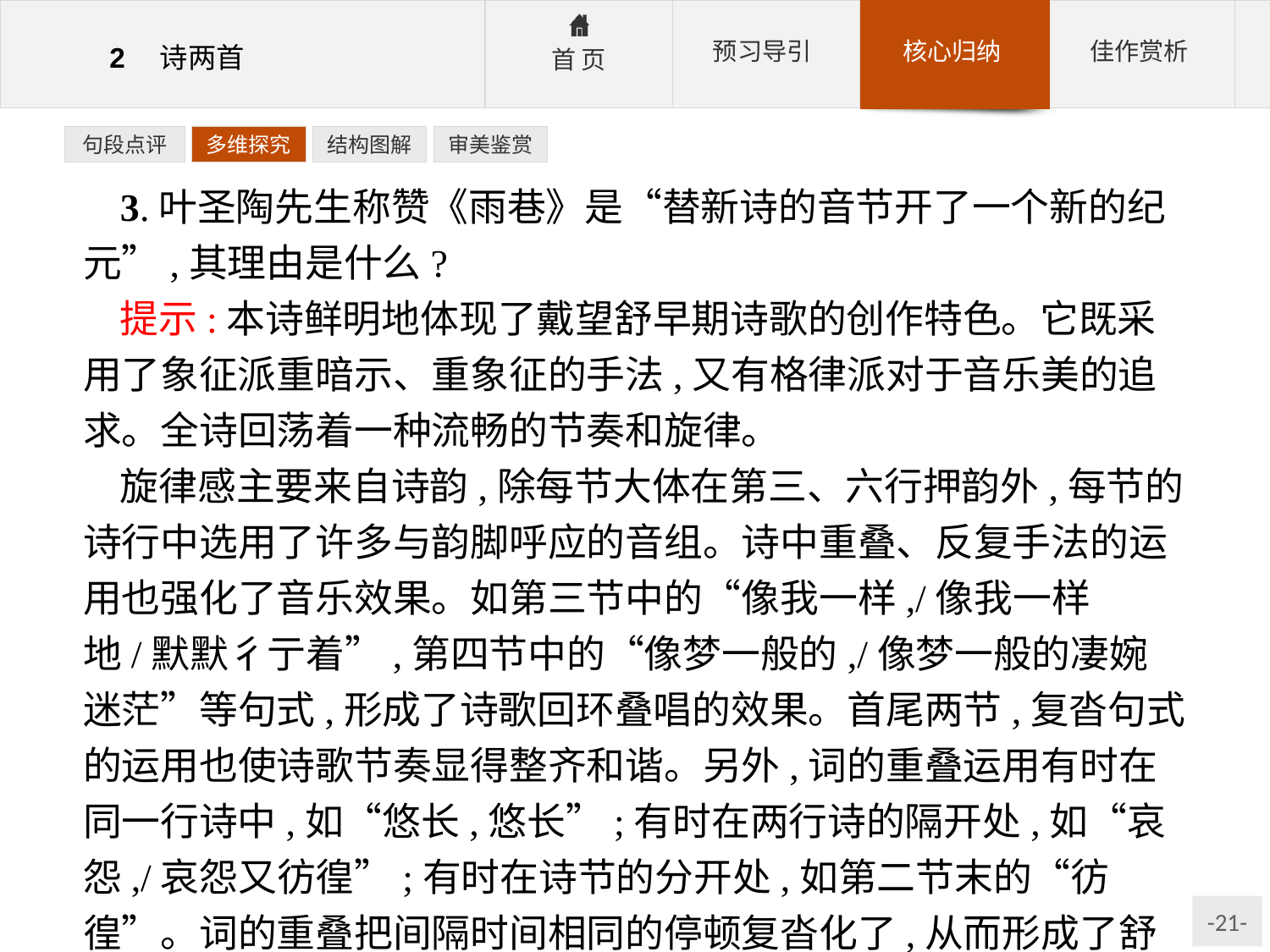

句段点评
多维探究
结构图解
审美鉴赏
3.叶圣陶先生称赞《雨巷》是“替新诗的音节开了一个新的纪元”,其理由是什么?
提示:本诗鲜明地体现了戴望舒早期诗歌的创作特色。它既采用了象征派重暗示、重象征的手法,又有格律派对于音乐美的追求。全诗回荡着一种流畅的节奏和旋律。
旋律感主要来自诗韵,除每节大体在第三、六行押韵外,每节的诗行中选用了许多与韵脚呼应的音组。诗中重叠、反复手法的运用也强化了音乐效果。如第三节中的“像我一样,/像我一样地/默默彳亍着”,第四节中的“像梦一般的,/像梦一般的凄婉迷茫”等句式,形成了诗歌回环叠唱的效果。首尾两节,复沓句式的运用也使诗歌节奏显得整齐和谐。另外,词的重叠运用有时在同一行诗中,如“悠长,悠长”;有时在两行诗的隔开处,如“哀怨,/哀怨又彷徨”;有时在诗节的分开处,如第二节末的“彷徨”。词的重叠把间隔时间相同的停顿复沓化了,从而形成了舒缓悠扬的节奏。